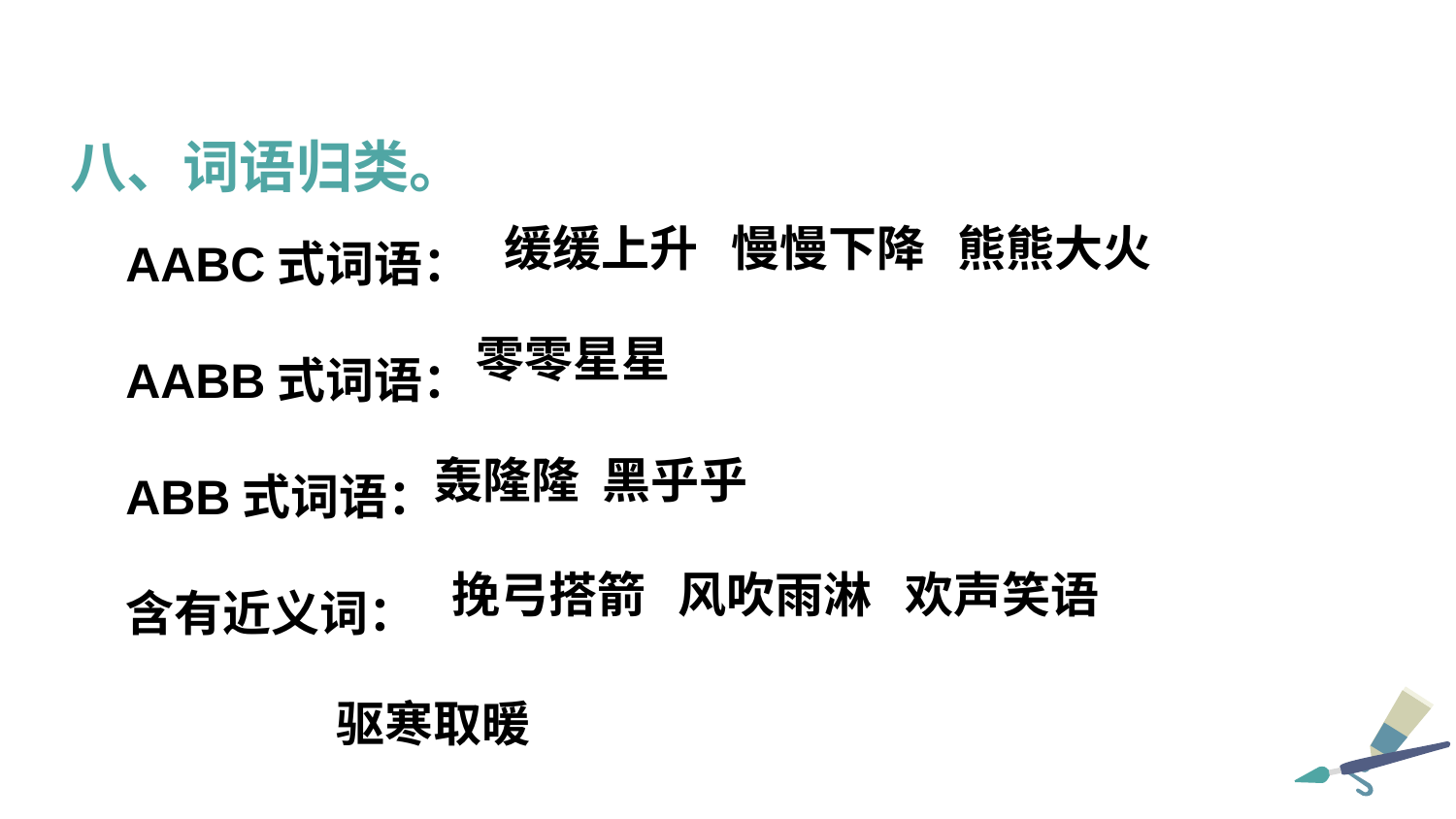

八、词语归类。
AABC式词语：
AABB式词语：
ABB式词语：
含有近义词：
缓缓上升   慢慢下降   熊熊大火
零零星星
轰隆隆  黑乎乎
挽弓搭箭   风吹雨淋   欢声笑语
驱寒取暖